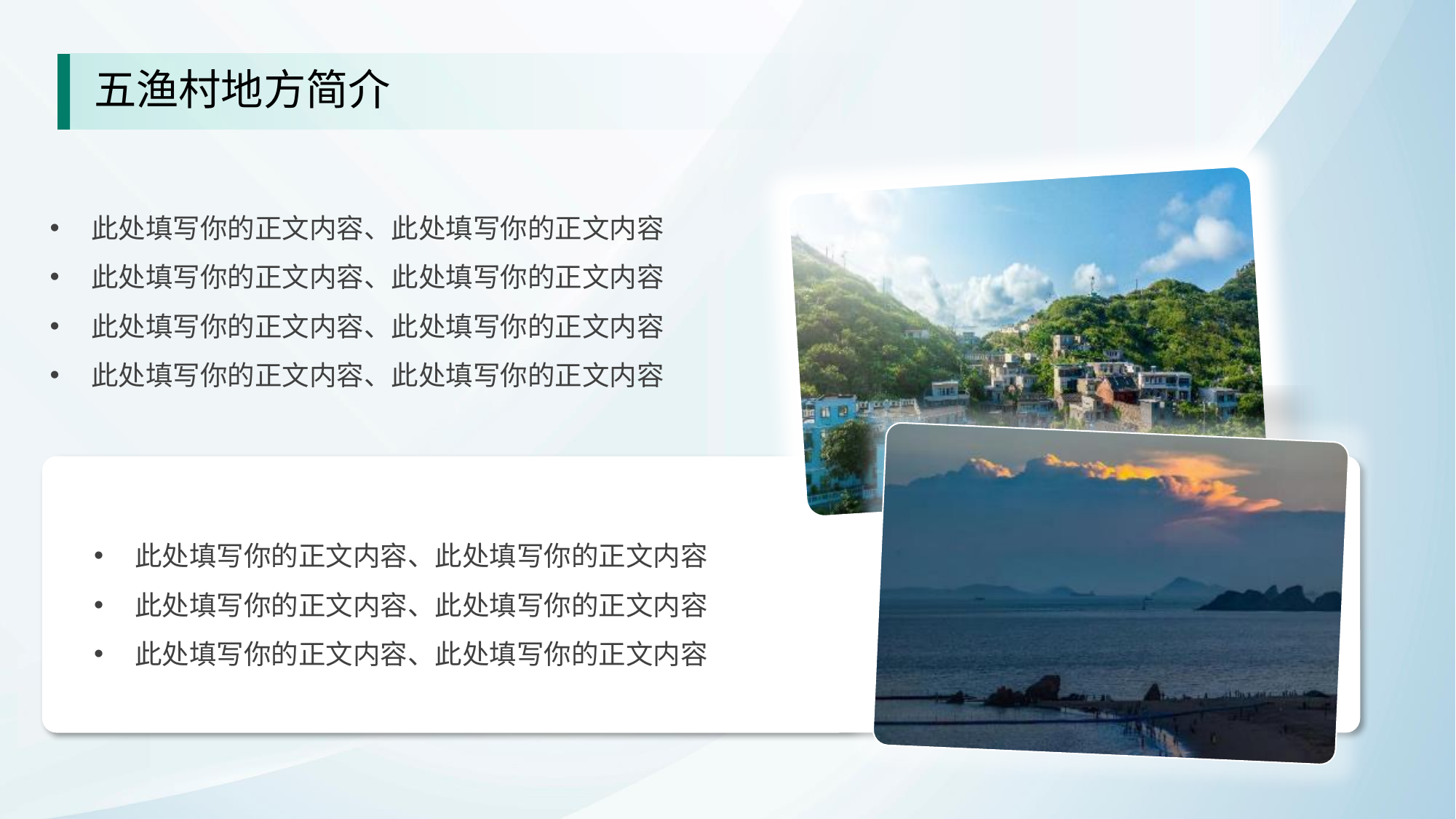

五渔村地方简介

此处填写你的正文内容、此处填写你的正文内容
此处填写你的正文内容、此处填写你的正文内容
此处填写你的正文内容、此处填写你的正文内容
此处填写你的正文内容、此处填写你的正文内容

此处填写你的正文内容、此处填写你的正文内容
此处填写你的正文内容、此处填写你的正文内容
此处填写你的正文内容、此处填写你的正文内容